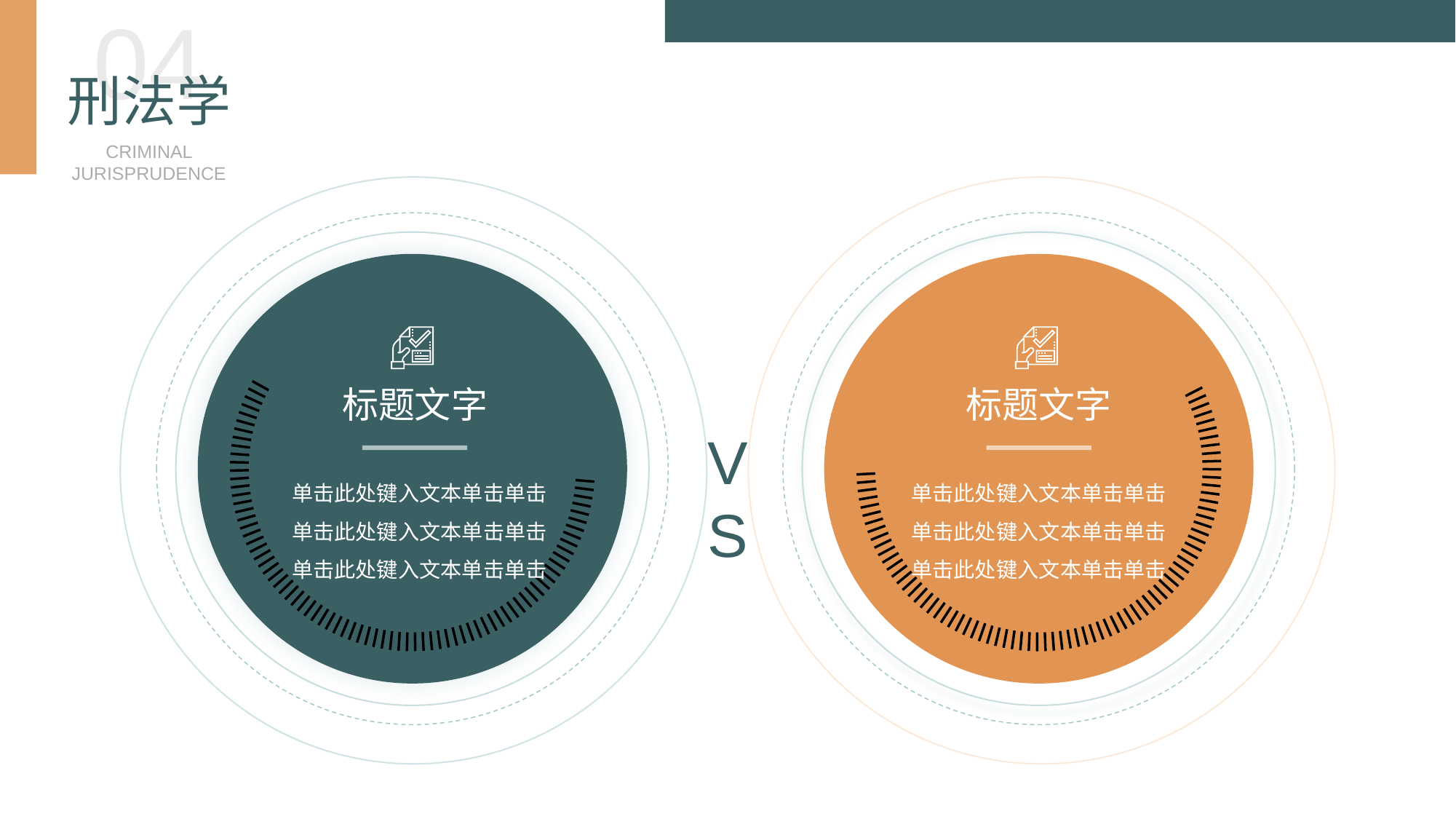

BY YUSHEN
04

刑法学
CRIMINAL JURISPRUDENCE

IIIIIIIIIIIIIIIIIIIIIIIIIIIIIIIIIIIIIIIIIIIIIIIIIIIIIIIIIIIIIIIIIIIIIIIIIIIIII

标题文字
单击此处键入文本单击单击单击此处键入文本单击单击单击此处键入文本单击单击

IIIIIIIIIIIIIIIIIIIIIIIIIIIIIIIIIIIIIIIIIIIIIIIIIIIIIIIIIIIIIIIIIIIIIIIIIIIIII

标题文字
单击此处键入文本单击单击单击此处键入文本单击单击单击此处键入文本单击单击
VS